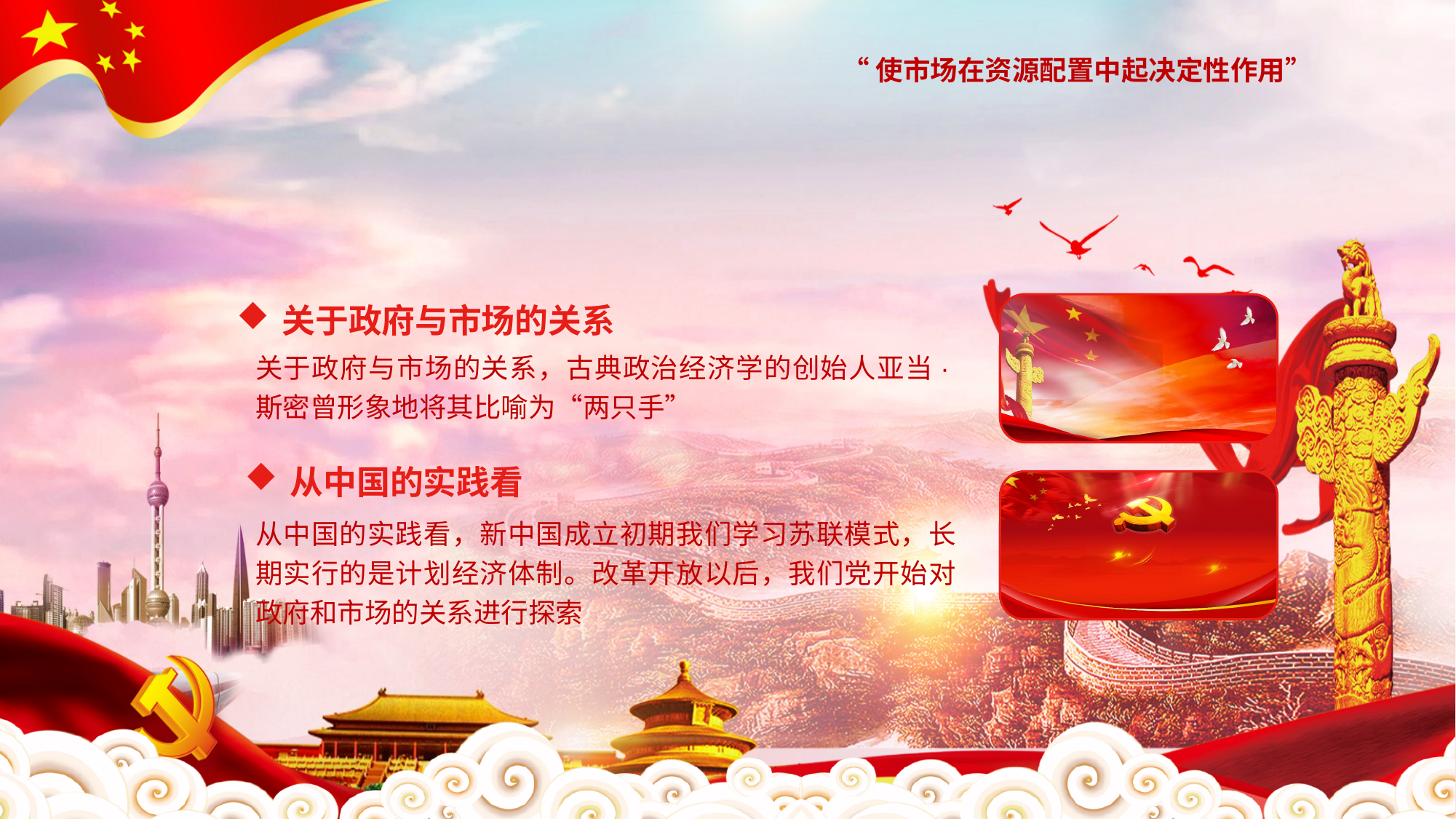

“使市场在资源配置中起决定性作用”

关于政府与市场的关系
关于政府与市场的关系，古典政治经济学的创始人亚当·斯密曾形象地将其比喻为“两只手”
从中国的实践看

从中国的实践看，新中国成立初期我们学习苏联模式，长期实行的是计划经济体制。改革开放以后，我们党开始对政府和市场的关系进行探索